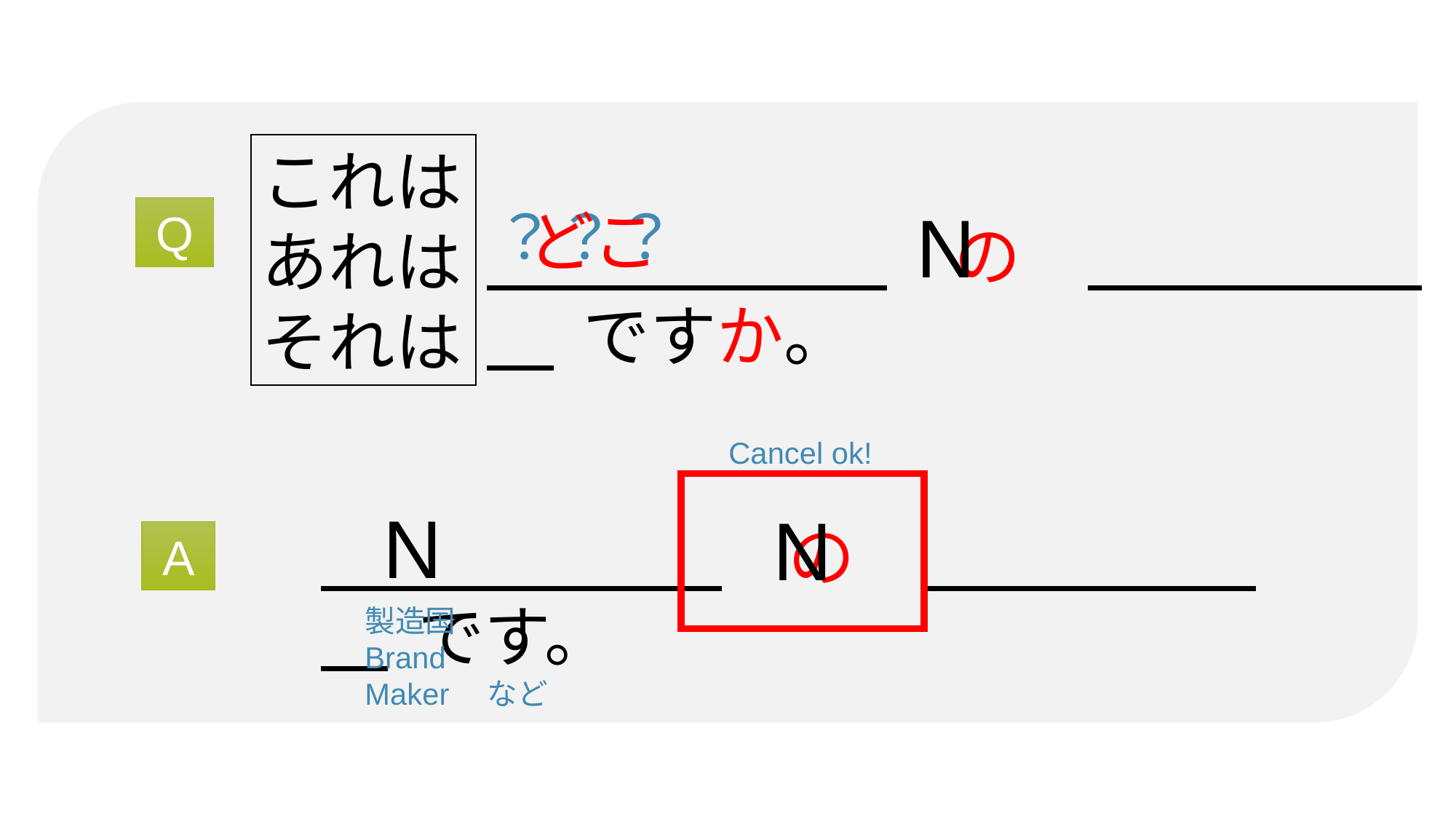

これはあれは
それは
N
？？？
どこ
Q
　　　　　　　の　　　　　　　  ですか。
Cancel ok!

N
N
　　　　　　　の　　　　　　　  です。
A
製造国
Brand
Maker　など